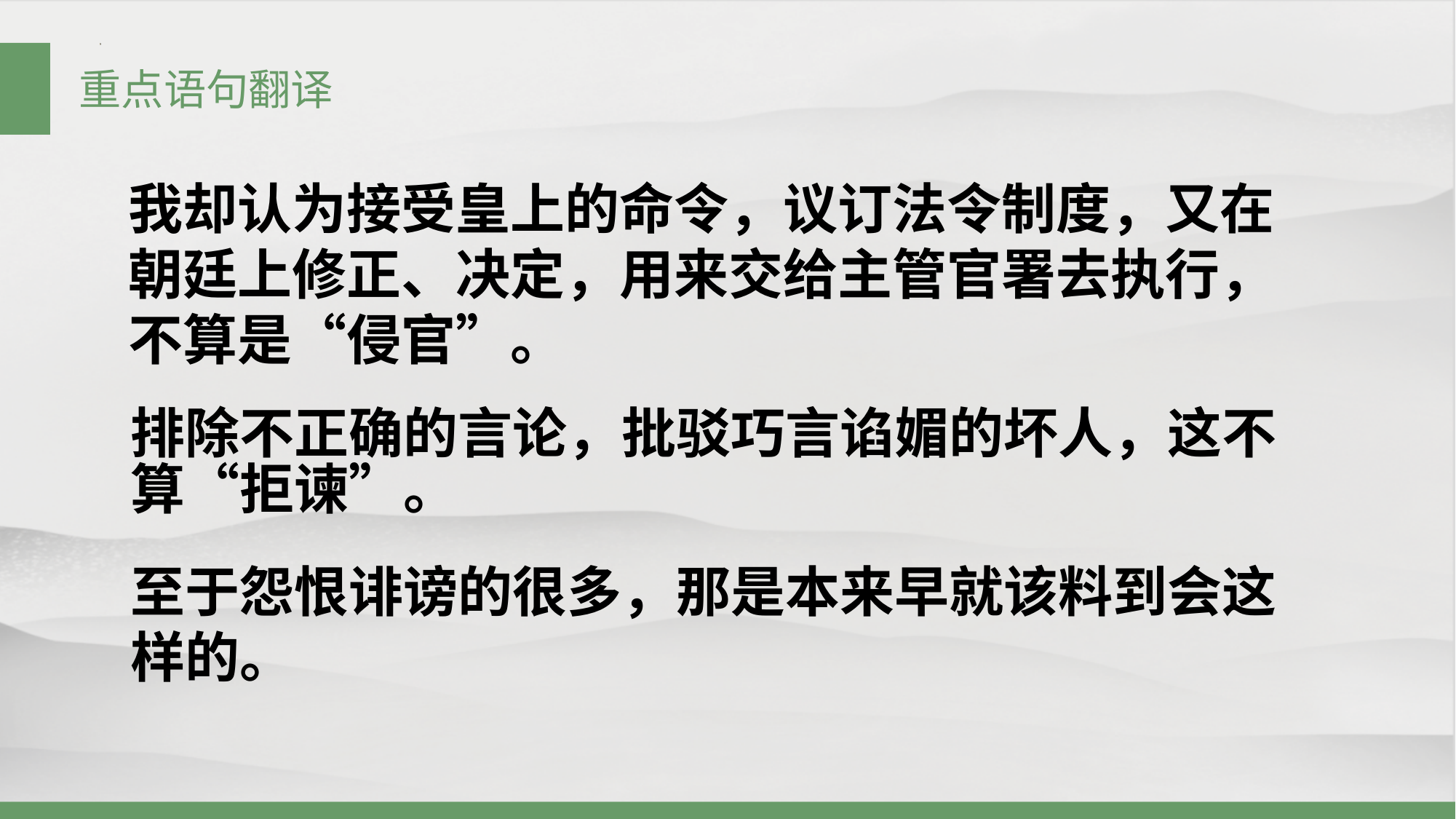

重点语句翻译
我却认为接受皇上的命令，议订法令制度，又在朝廷上修正、决定，用来交给主管官署去执行，不算是“侵官”。
排除不正确的言论，批驳巧言谄媚的坏人，这不算“拒谏”。
至于怨恨诽谤的很多，那是本来早就该料到会这样的。